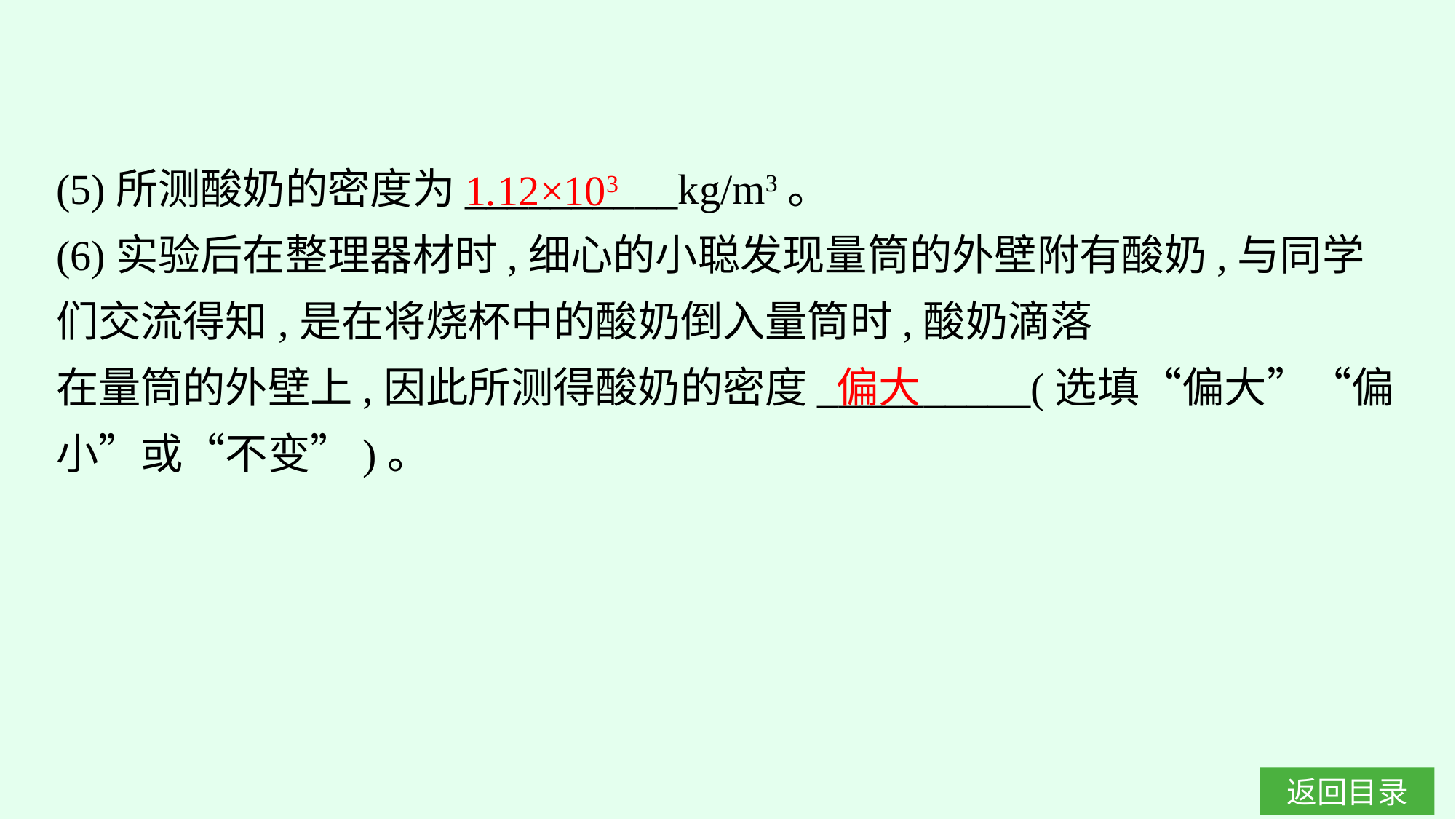

(5)所测酸奶的密度为__________kg/m3。
(6)实验后在整理器材时,细心的小聪发现量筒的外壁附有酸奶,与同学们交流得知,是在将烧杯中的酸奶倒入量筒时,酸奶滴落
在量筒的外壁上,因此所测得酸奶的密度__________(选填“偏大”“偏小”或“不变”)。
1.12×103
偏大